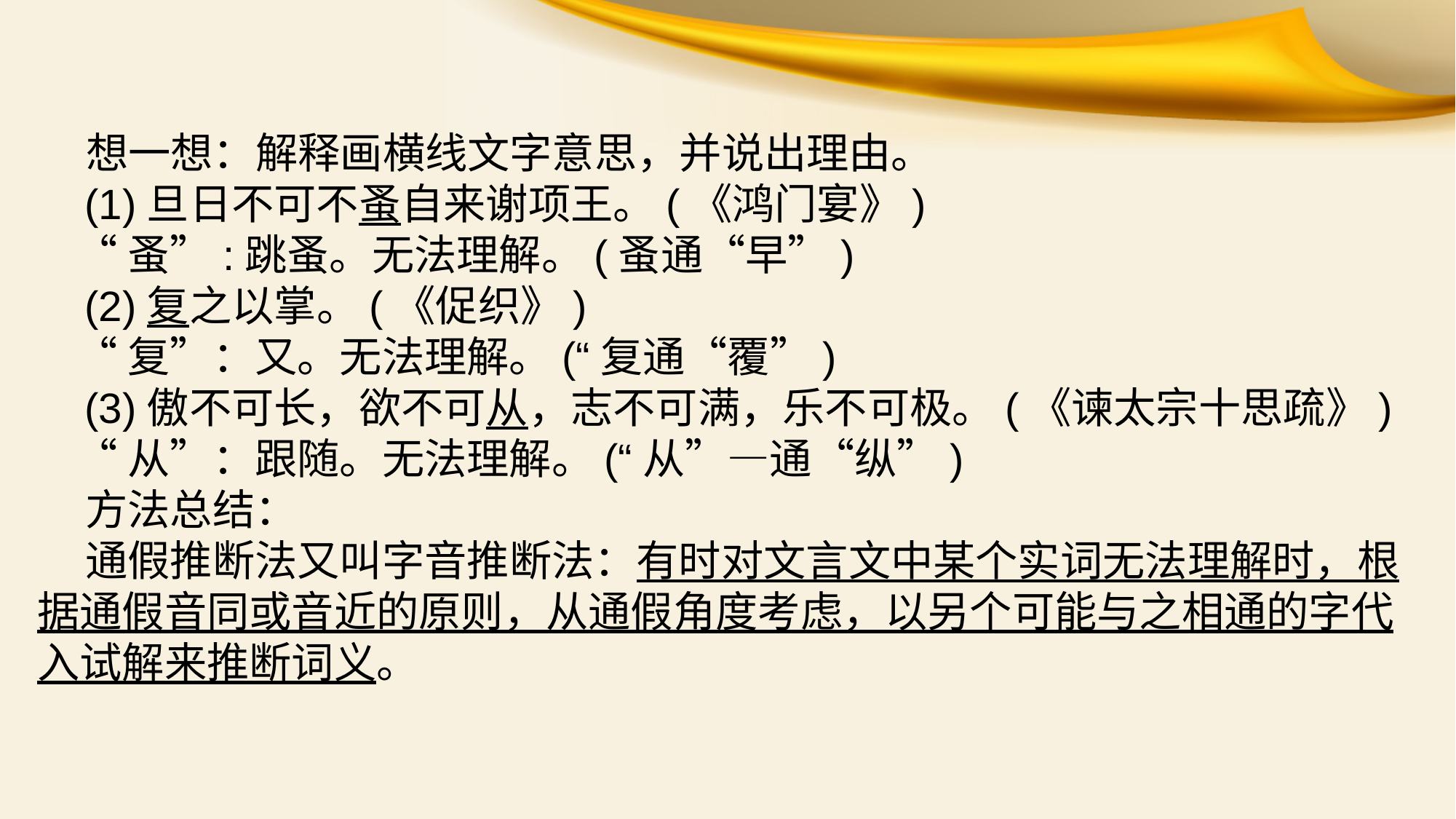

想一想：解释画横线文字意思，并说出理由。
    (1)旦日不可不蚤自来谢项王。(《鸿门宴》)
    “蚤”:跳蚤。无法理解。(蚤通“早”)
    (2)复之以掌。(《促织》)
    “复”：又。无法理解。(“复通“覆”)
    (3)傲不可长，欲不可从，志不可满，乐不可极。(《谏太宗十思疏》)
    “从”：跟随。无法理解。(“从”—通“纵”)
    方法总结：
    通假推断法又叫字音推断法：有时对文言文中某个实词无法理解时，根据通假音同或音近的原则，从通假角度考虑，以另个可能与之相通的字代入试解来推断词义。